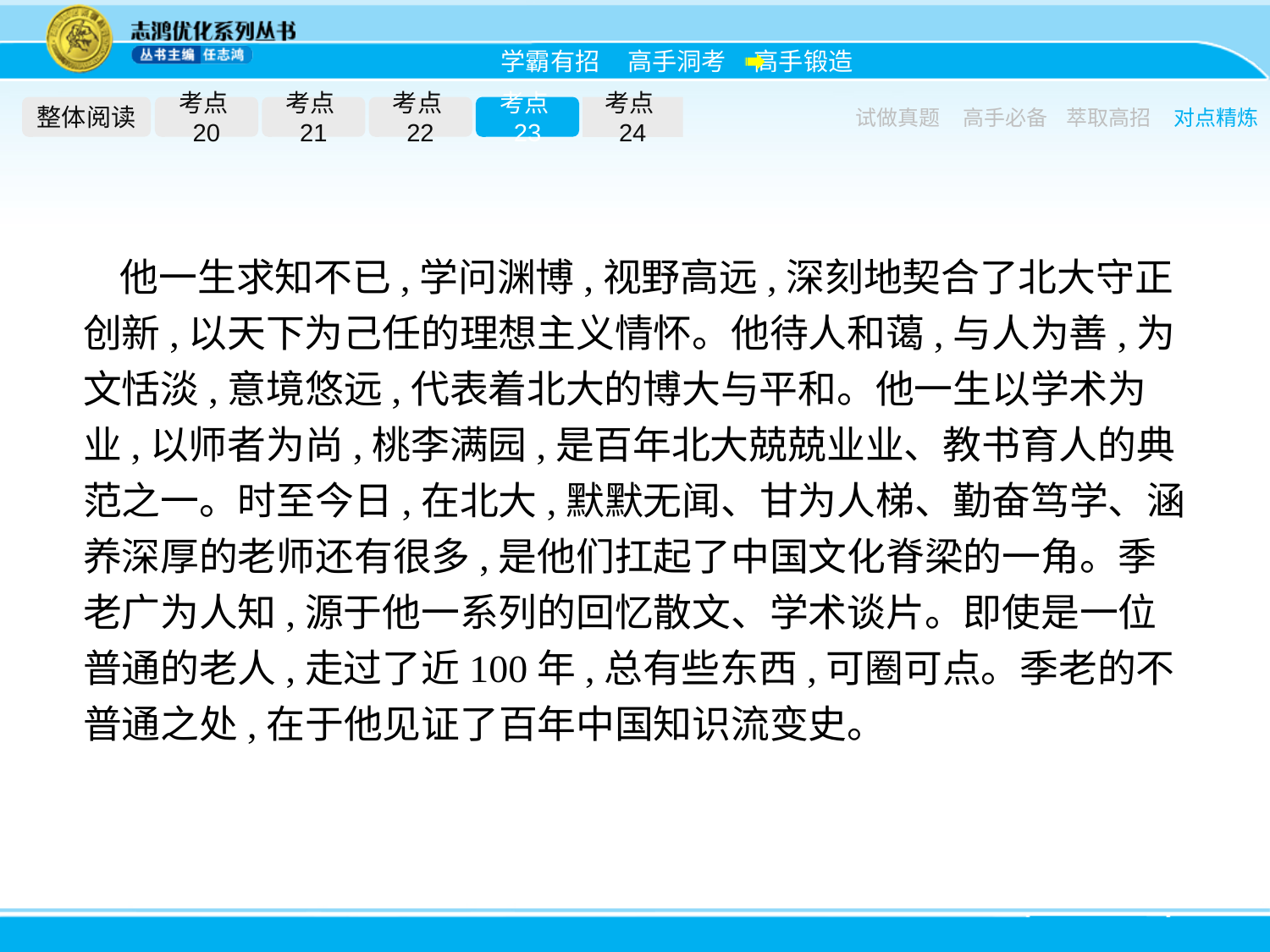

整体阅读
考点20
考点21
考点22
考点23
考点24
试做真题
高手必备
萃取高招
对点精炼
他一生求知不已,学问渊博,视野高远,深刻地契合了北大守正创新,以天下为己任的理想主义情怀。他待人和蔼,与人为善,为文恬淡,意境悠远,代表着北大的博大与平和。他一生以学术为业,以师者为尚,桃李满园,是百年北大兢兢业业、教书育人的典范之一。时至今日,在北大,默默无闻、甘为人梯、勤奋笃学、涵养深厚的老师还有很多,是他们扛起了中国文化脊梁的一角。季老广为人知,源于他一系列的回忆散文、学术谈片。即使是一位普通的老人,走过了近100年,总有些东西,可圈可点。季老的不普通之处,在于他见证了百年中国知识流变史。